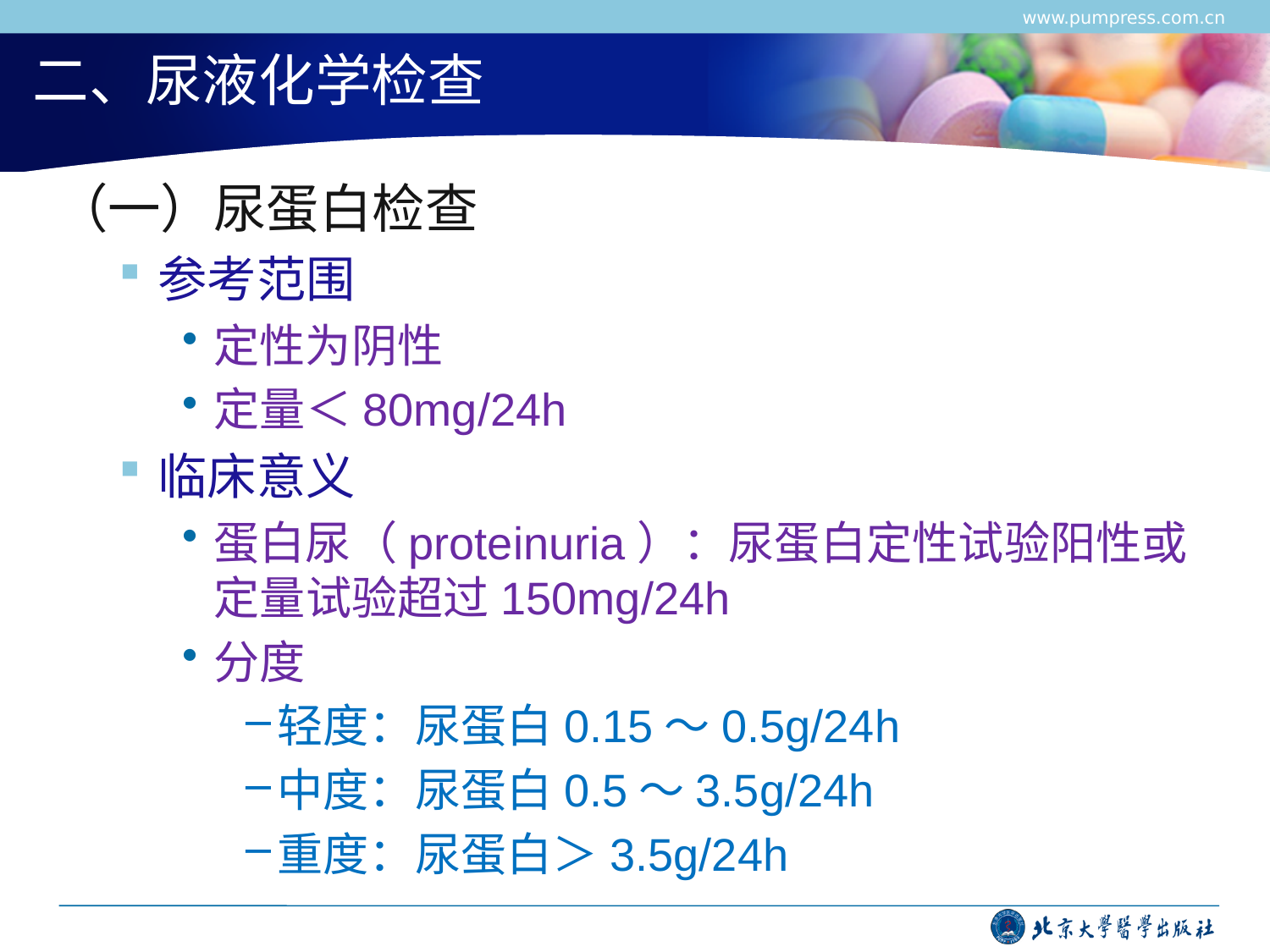

www.pumpress.com.cn
# 二、尿液化学检查
（一）尿蛋白检查
参考范围
定性为阴性
定量＜80mg/24h
临床意义
蛋白尿（proteinuria）：尿蛋白定性试验阳性或定量试验超过150mg/24h
分度
轻度：尿蛋白0.15～0.5g/24h
中度：尿蛋白0.5～3.5g/24h
重度：尿蛋白＞3.5g/24h